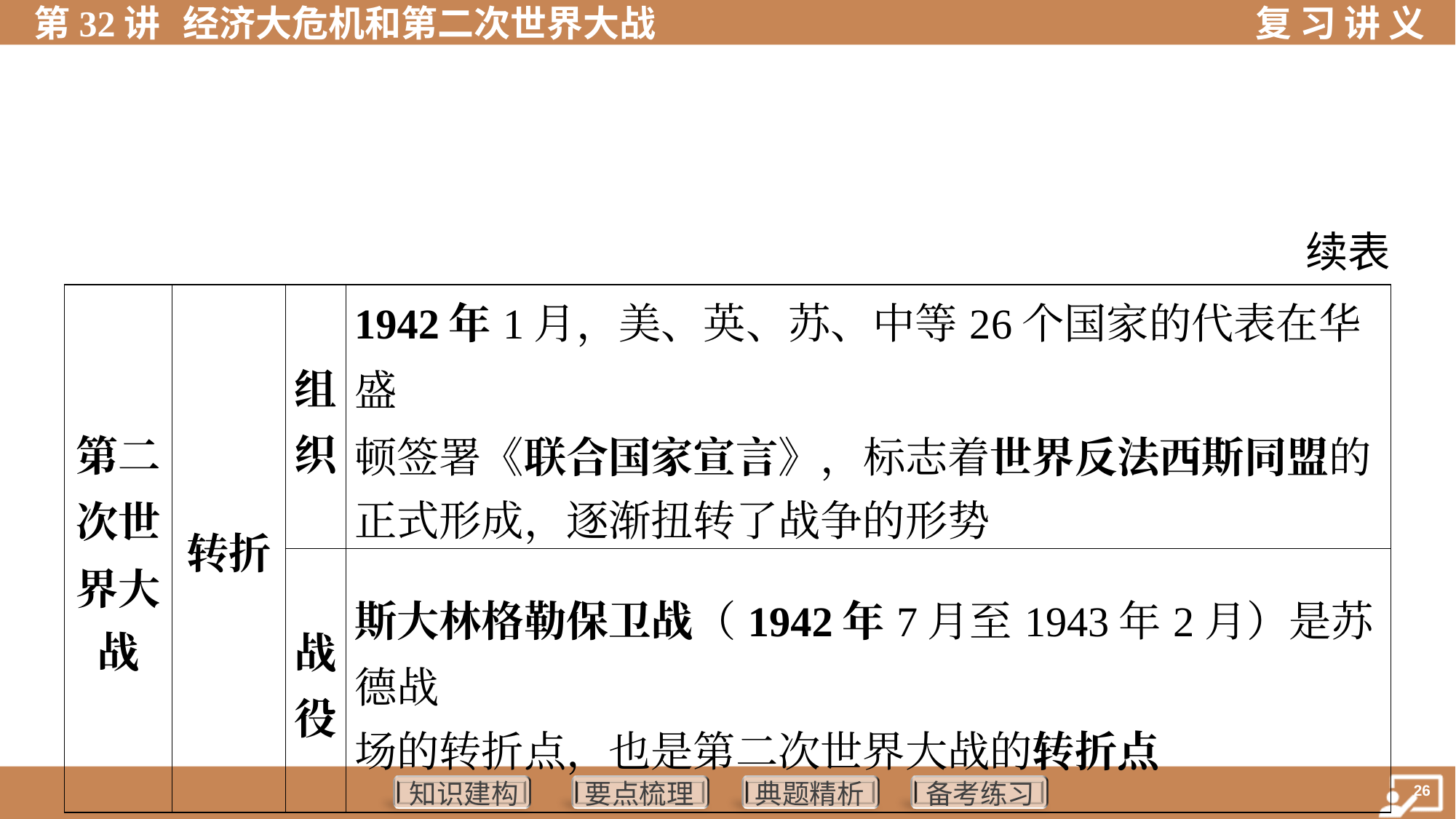

续表
| 第二 次世 界大 战 | 转折 | 组 织 | 1942年1月，美、英、苏、中等26个国家的代表在华盛 顿签署《联合国家宣言》，标志着世界反法西斯同盟的 正式形成，逐渐扭转了战争的形势 |  |  |  |  |
| --- | --- | --- | --- | --- | --- | --- | --- |
|  |  | 战 役 | 斯大林格勒保卫战（1942年7月至1943年2月）是苏德战 场的转折点，也是第二次世界大战的转折点 |  |  |  |  |